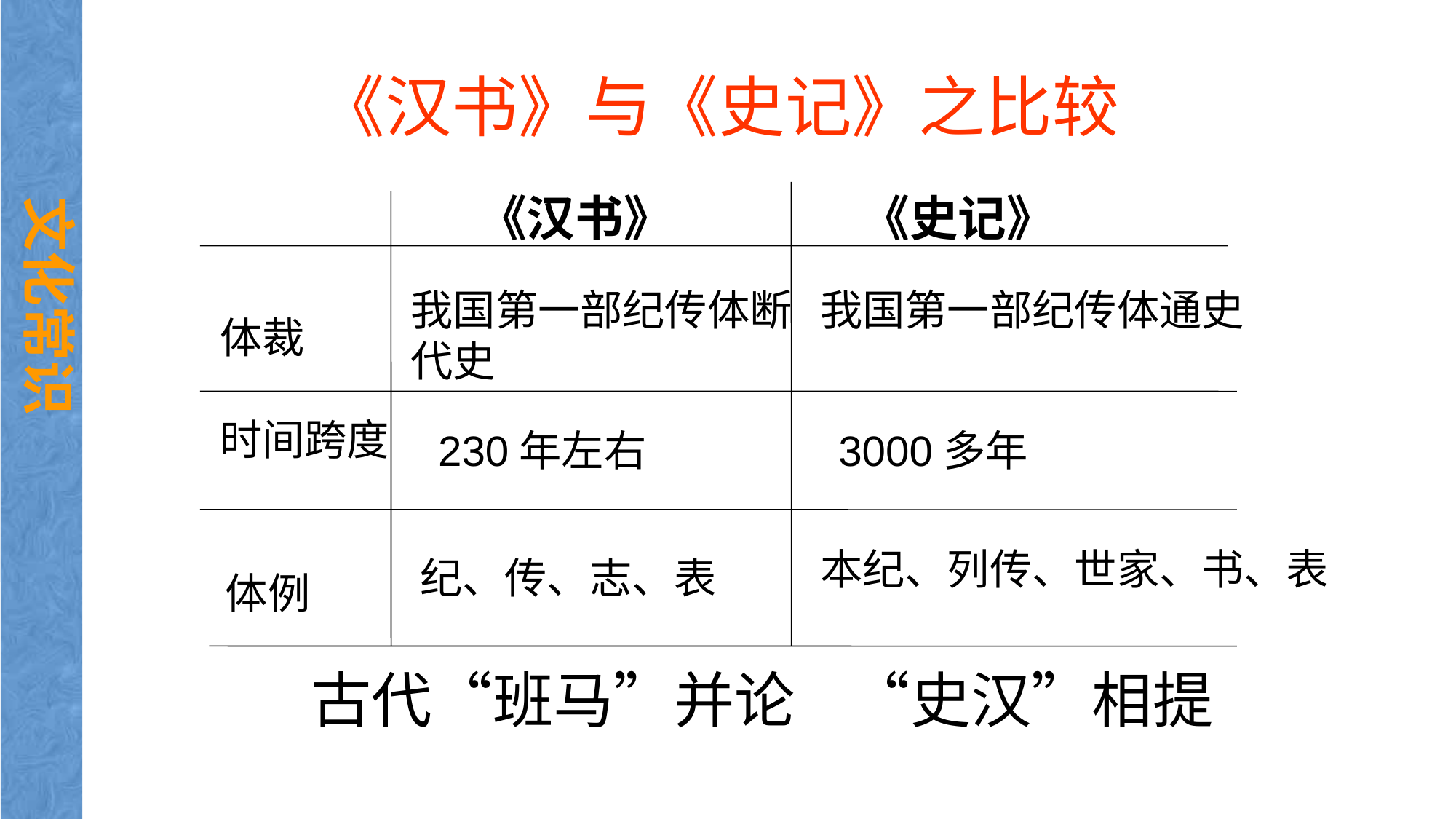

# 《汉书》与《史记》之比较
     《汉书》                 《史记》

文化常识

体裁

时间跨度
我国第一部纪传体断代史
我国第一部纪传体通史

230年左右
3000多年

本纪、列传、世家、书、表
纪、传、志、表
体例

古代“班马”并论    “史汉”相提